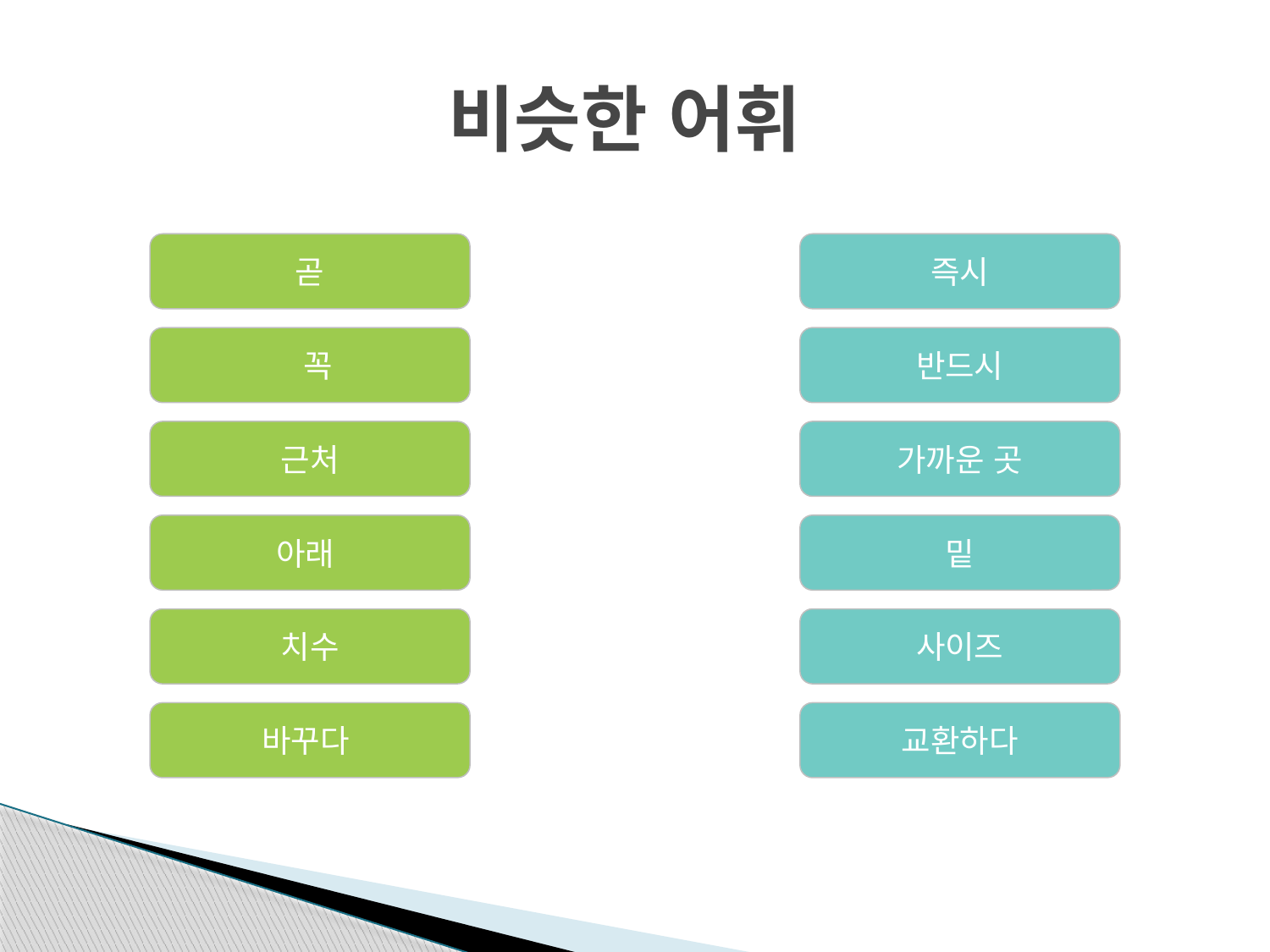

# 비슷한 어휘

곧
즉시
 꼭
반드시
근처
가까운 곳
아래
밑
치수
사이즈
바꾸다
교환하다